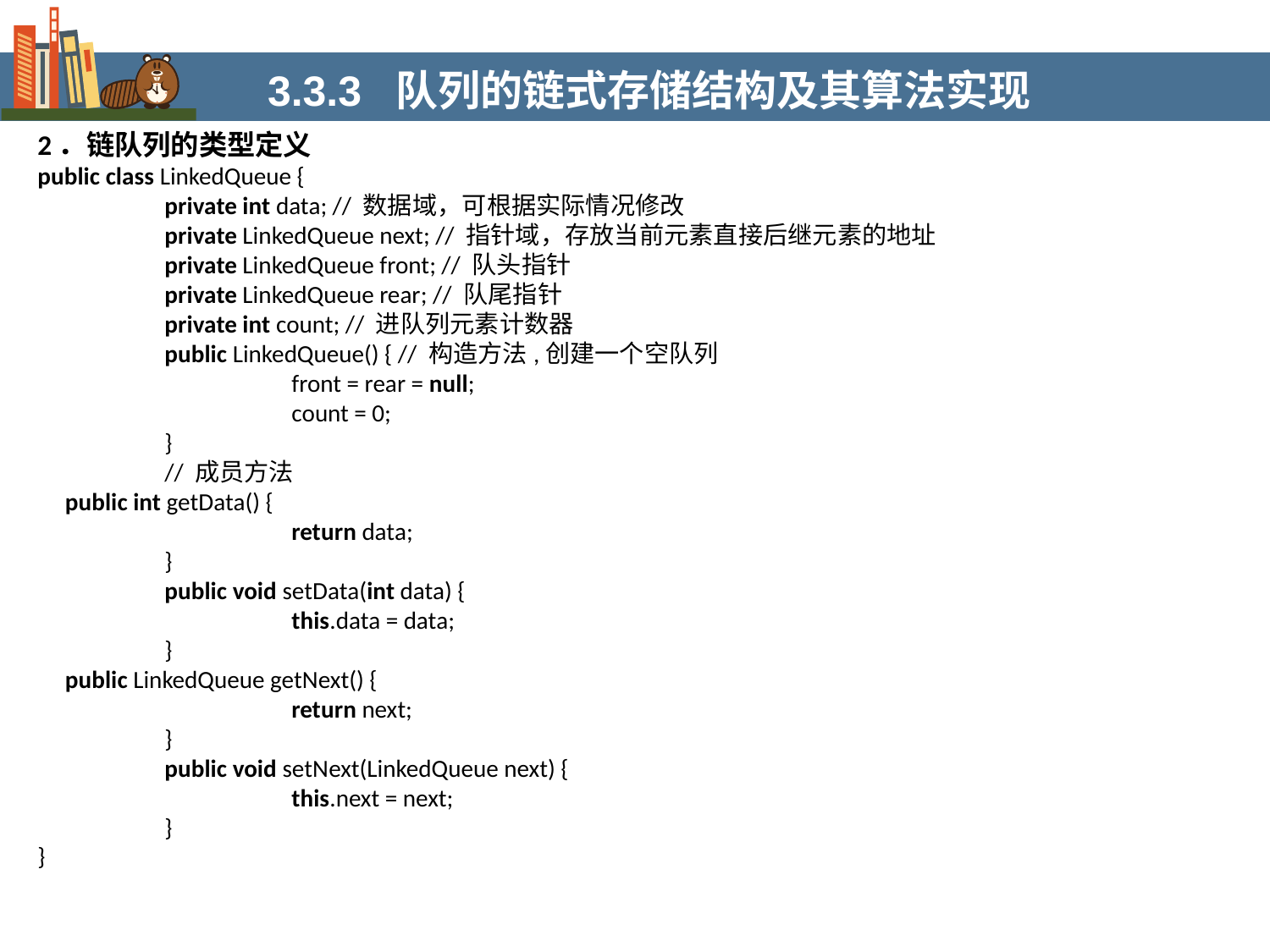

3.3.3  队列的链式存储结构及其算法实现
2．链队列的类型定义
public class LinkedQueue {
	private int data; // 数据域，可根据实际情况修改
	private LinkedQueue next; // 指针域，存放当前元素直接后继元素的地址
	private LinkedQueue front; // 队头指针
	private LinkedQueue rear; // 队尾指针
	private int count; // 进队列元素计数器
	public LinkedQueue() { // 构造方法,创建一个空队列
		front = rear = null;
		count = 0;
	}
	// 成员方法
     public int getData() {
		return data;
	}
	public void setData(int data) {
		this.data = data;
	}
     public LinkedQueue getNext() {
		return next;
	}
	public void setNext(LinkedQueue next) {
		this.next = next;
	}
}